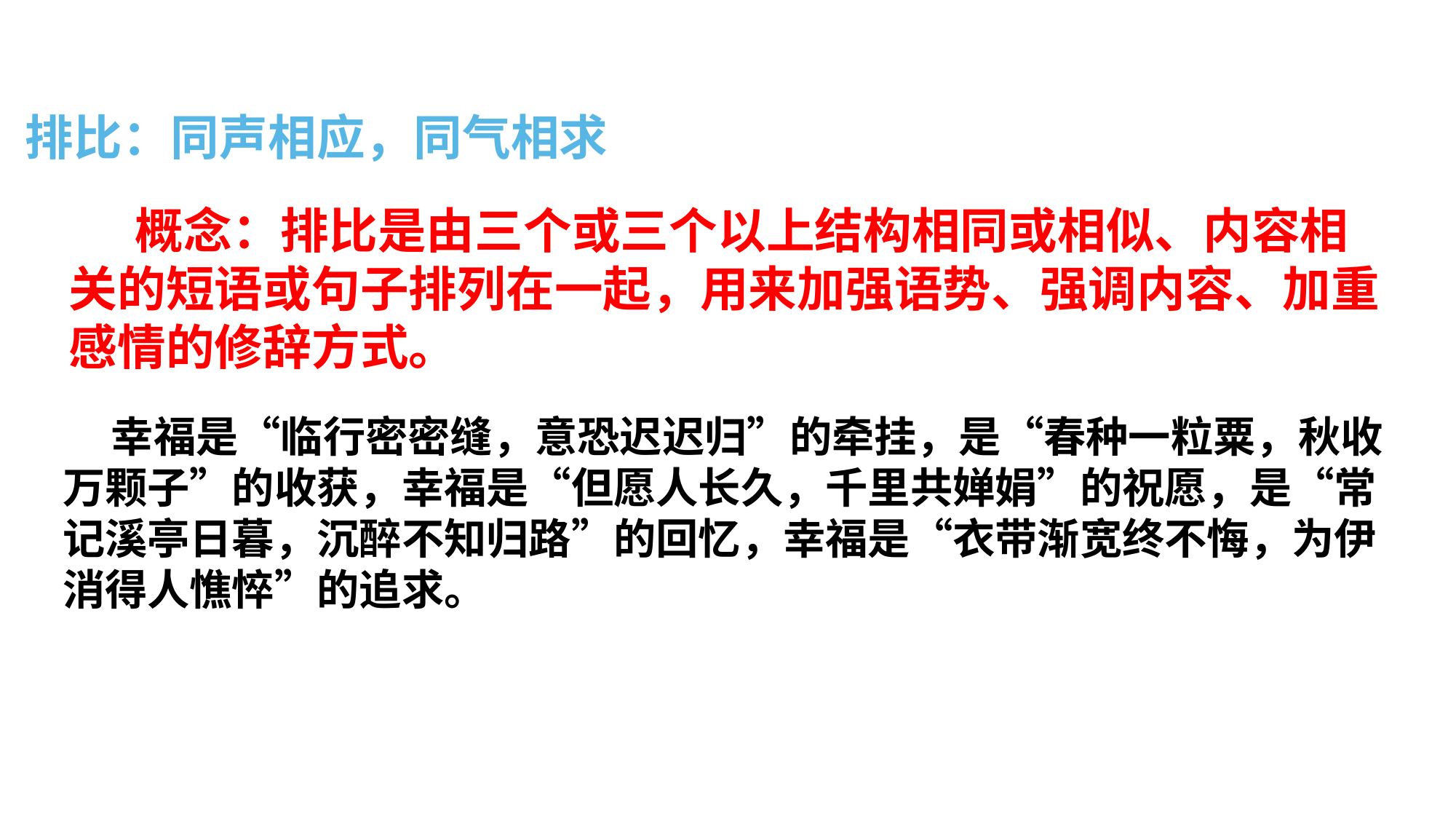

排比：同声相应，同气相求
       概念：排比是由三个或三个以上结构相同或相似、内容相关的短语或句子排列在一起，用来加强语势、强调内容、加重感情的修辞方式。
    幸福是“临行密密缝，意恐迟迟归”的牵挂，是“春种一粒粟，秋收万颗子”的收获，幸福是“但愿人长久，千里共婵娟”的祝愿，是“常记溪亭日暮，沉醉不知归路”的回忆，幸福是“衣带渐宽终不悔，为伊消得人憔悴”的追求。